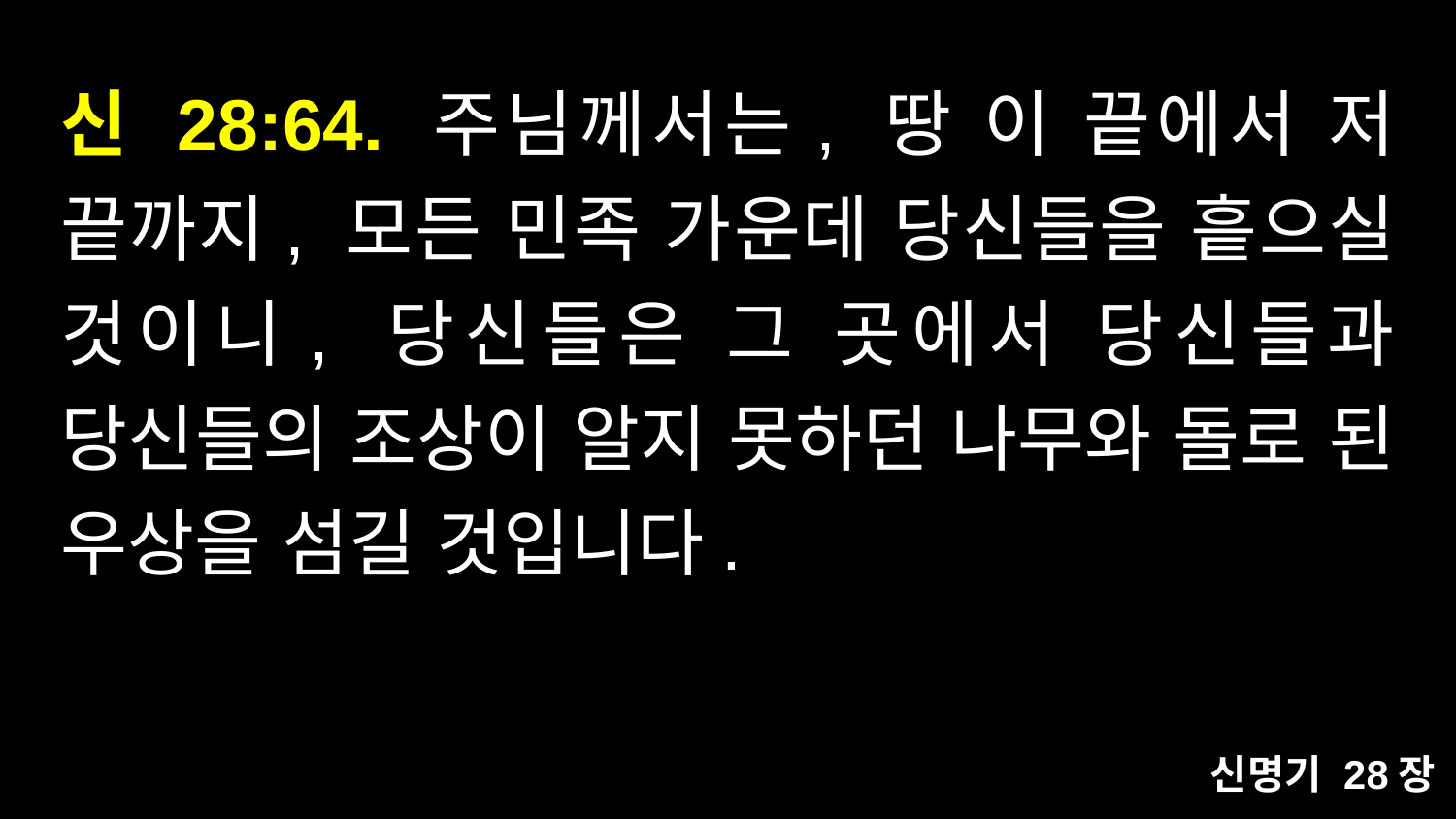

# 신 28:64. 주님께서는, 땅 이 끝에서 저 끝까지, 모든 민족 가운데 당신들을 흩으실 것이니, 당신들은 그 곳에서 당신들과 당신들의 조상이 알지 못하던 나무와 돌로 된 우상을 섬길 것입니다.
신명기 28장